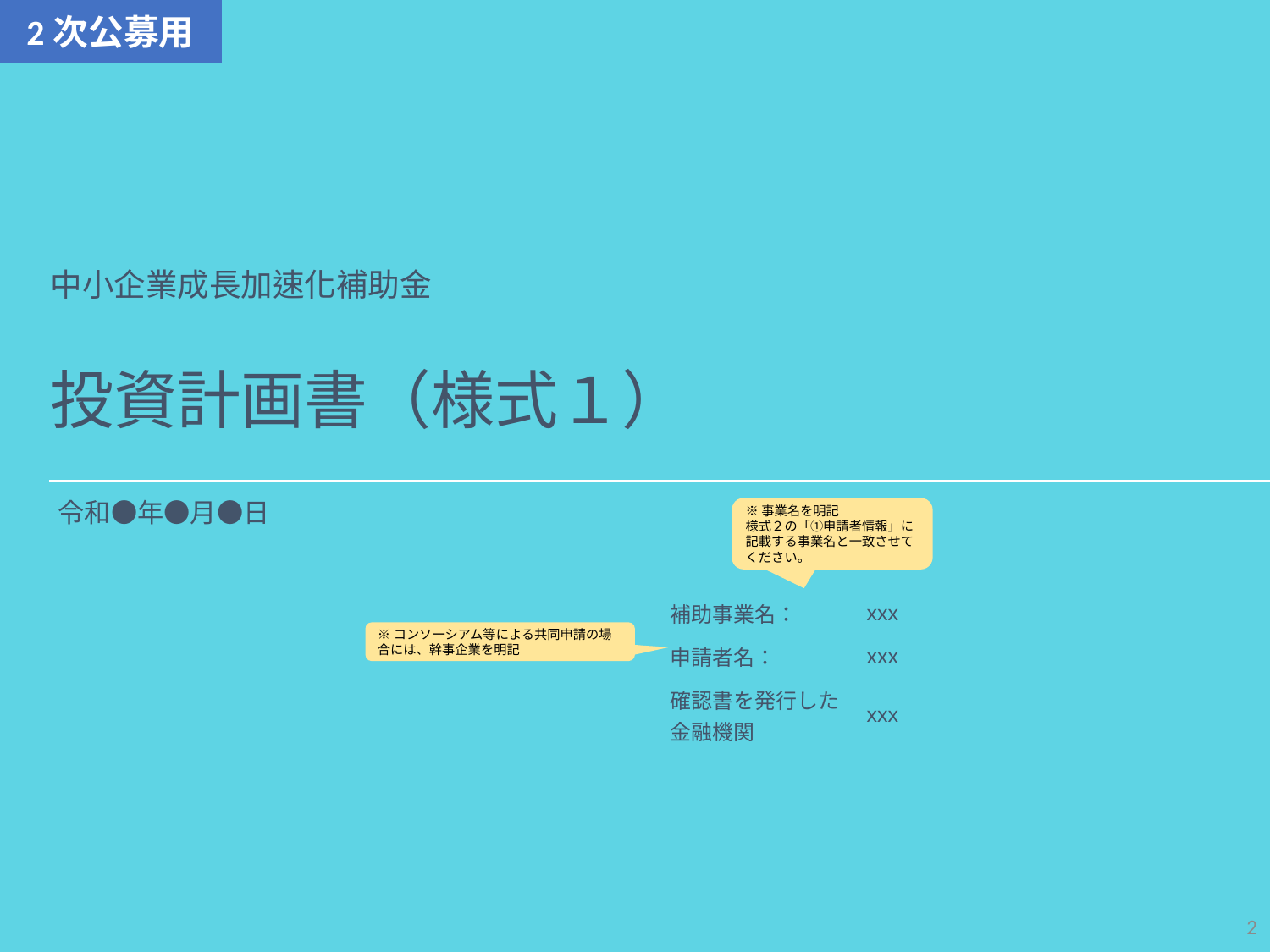

2次公募用
中小企業成長加速化補助金
投資計画書（様式１）
令和●年●月●日
※事業名を明記
様式２の「①申請者情報」に記載する事業名と一致させてください。
| 補助事業名： | xxx |
| --- | --- |
| 申請者名： | xxx |
| 確認書を発行した金融機関 | xxx |
※コンソーシアム等による共同申請の場合には、幹事企業を明記
2